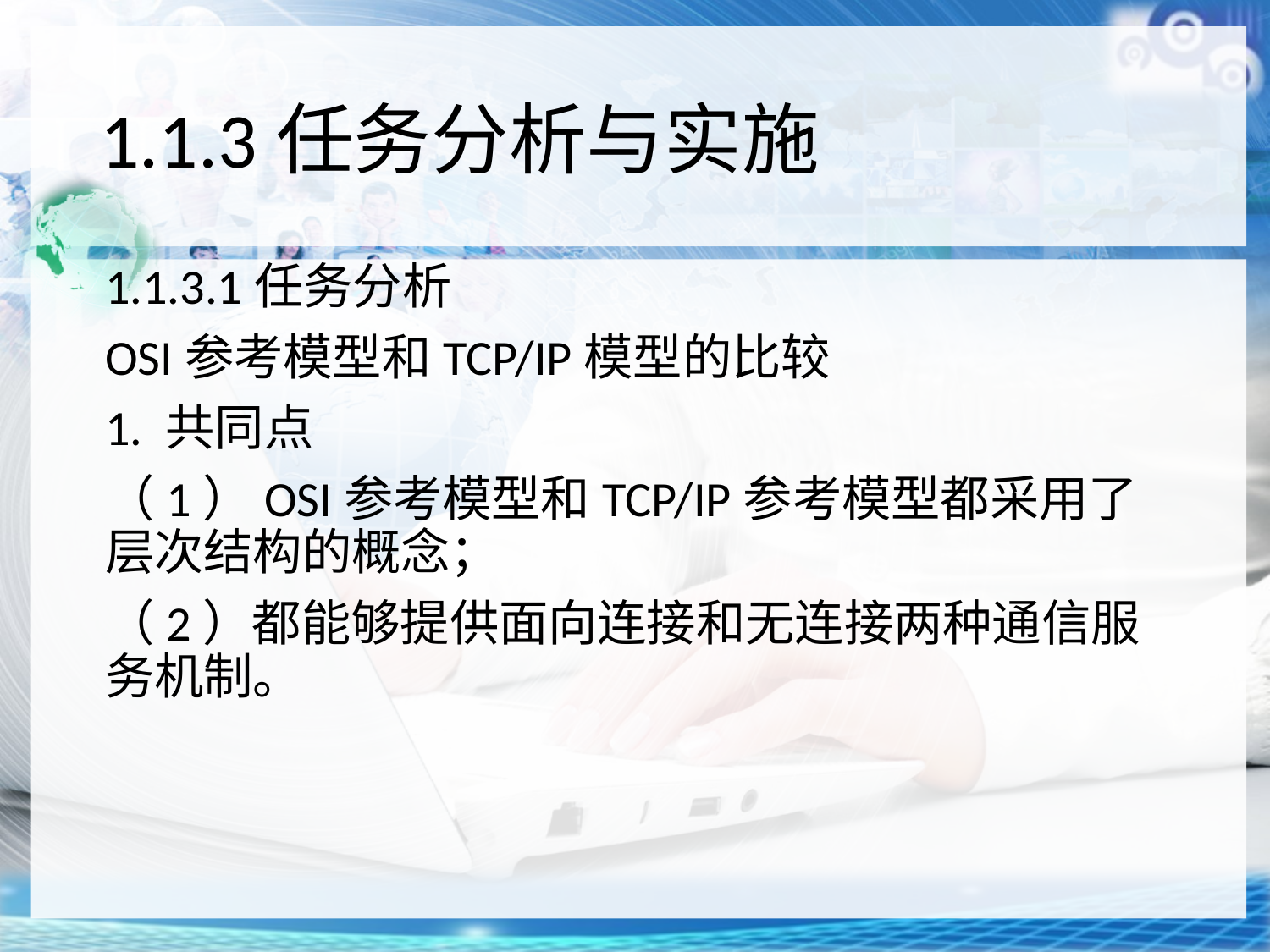

# 1.1.3任务分析与实施
1.1.3.1任务分析
OSI参考模型和TCP/IP模型的比较
1. 共同点
（1）OSI参考模型和TCP/IP参考模型都采用了层次结构的概念；
（2）都能够提供面向连接和无连接两种通信服务机制。